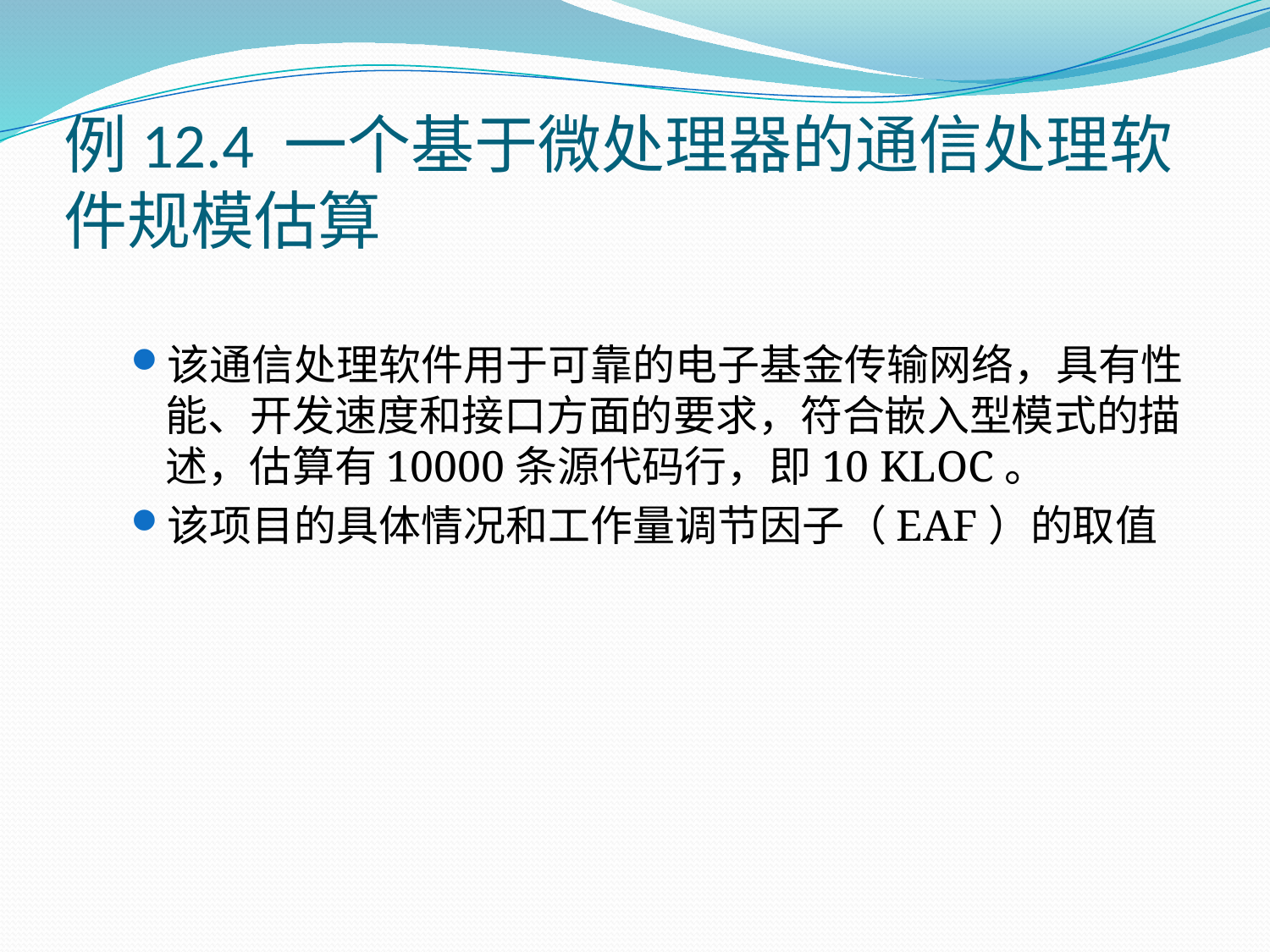

# 例12.4 一个基于微处理器的通信处理软件规模估算

该通信处理软件用于可靠的电子基金传输网络，具有性能、开发速度和接口方面的要求，符合嵌入型模式的描述，估算有10000条源代码行，即10 KLOC。
该项目的具体情况和工作量调节因子（EAF）的取值